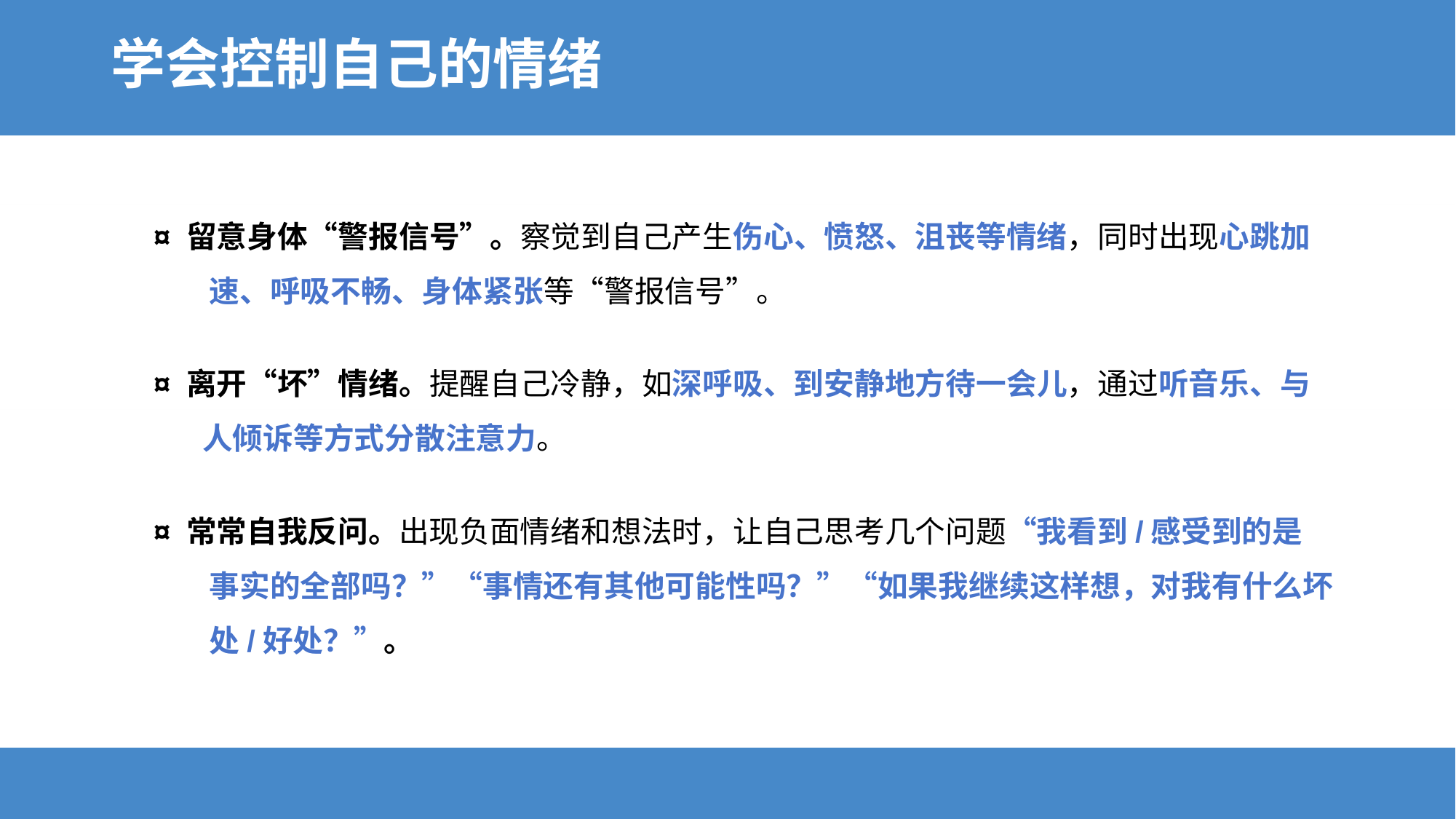

# 学会控制自己的情绪
¤ 留意身体“警报信号”。察觉到自己产生伤心、愤怒、沮丧等情绪，同时出现心跳加
       速、呼吸不畅、身体紧张等“警报信号”。

¤ 离开“坏”情绪。提醒自己冷静，如深呼吸、到安静地方待一会儿，通过听音乐、与
      人倾诉等方式分散注意力。

¤ 常常自我反问。出现负面情绪和想法时，让自己思考几个问题“我看到/感受到的是
       事实的全部吗？”“事情还有其他可能性吗？”“如果我继续这样想，对我有什么坏
       处/好处？”。